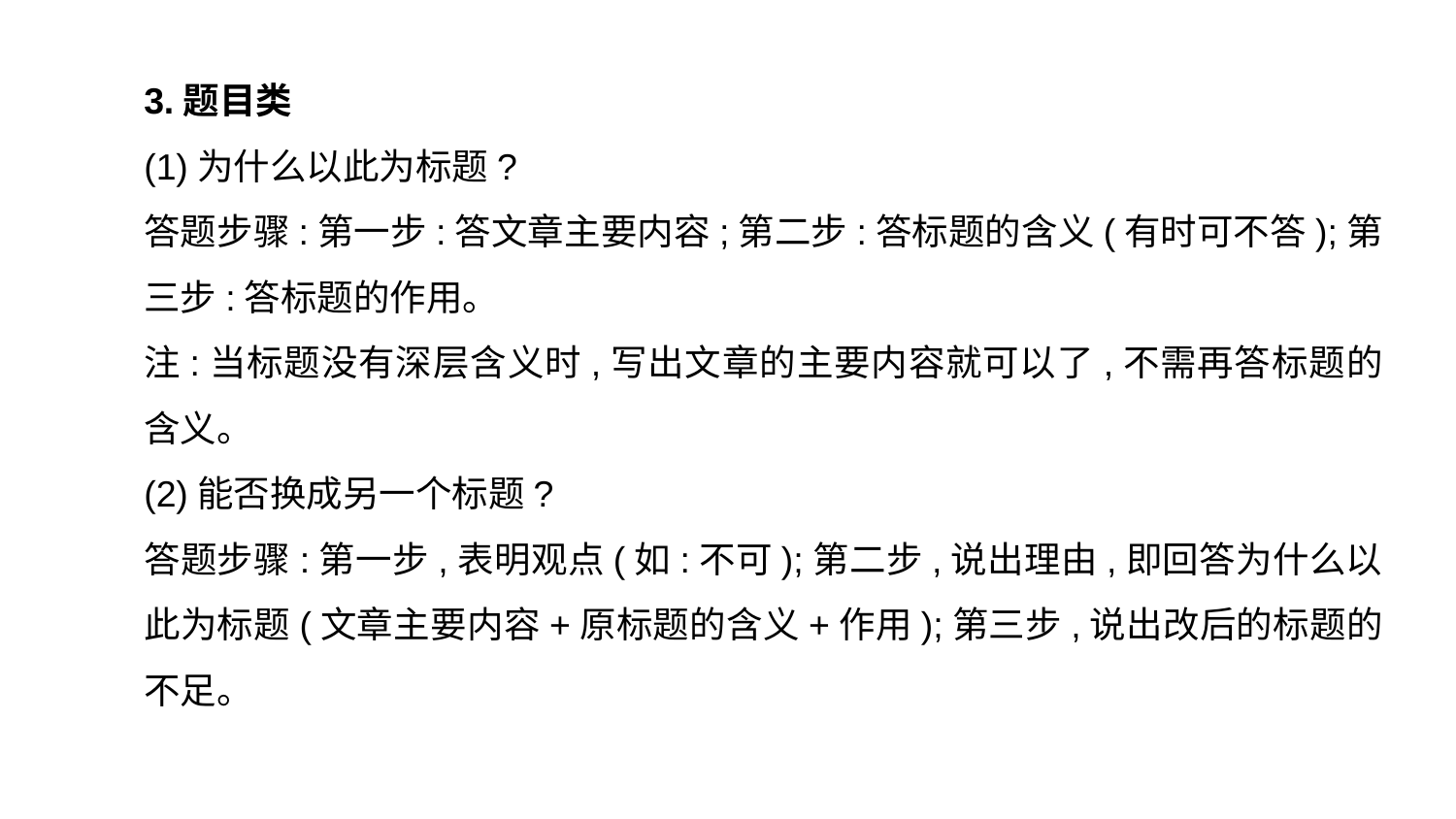

3.题目类
(1)为什么以此为标题?
答题步骤:第一步:答文章主要内容;第二步:答标题的含义(有时可不答);第三步:答标题的作用。
注:当标题没有深层含义时,写出文章的主要内容就可以了,不需再答标题的含义。
(2)能否换成另一个标题?
答题步骤:第一步,表明观点(如:不可);第二步,说出理由,即回答为什么以此为标题(文章主要内容+原标题的含义+作用);第三步,说出改后的标题的不足。